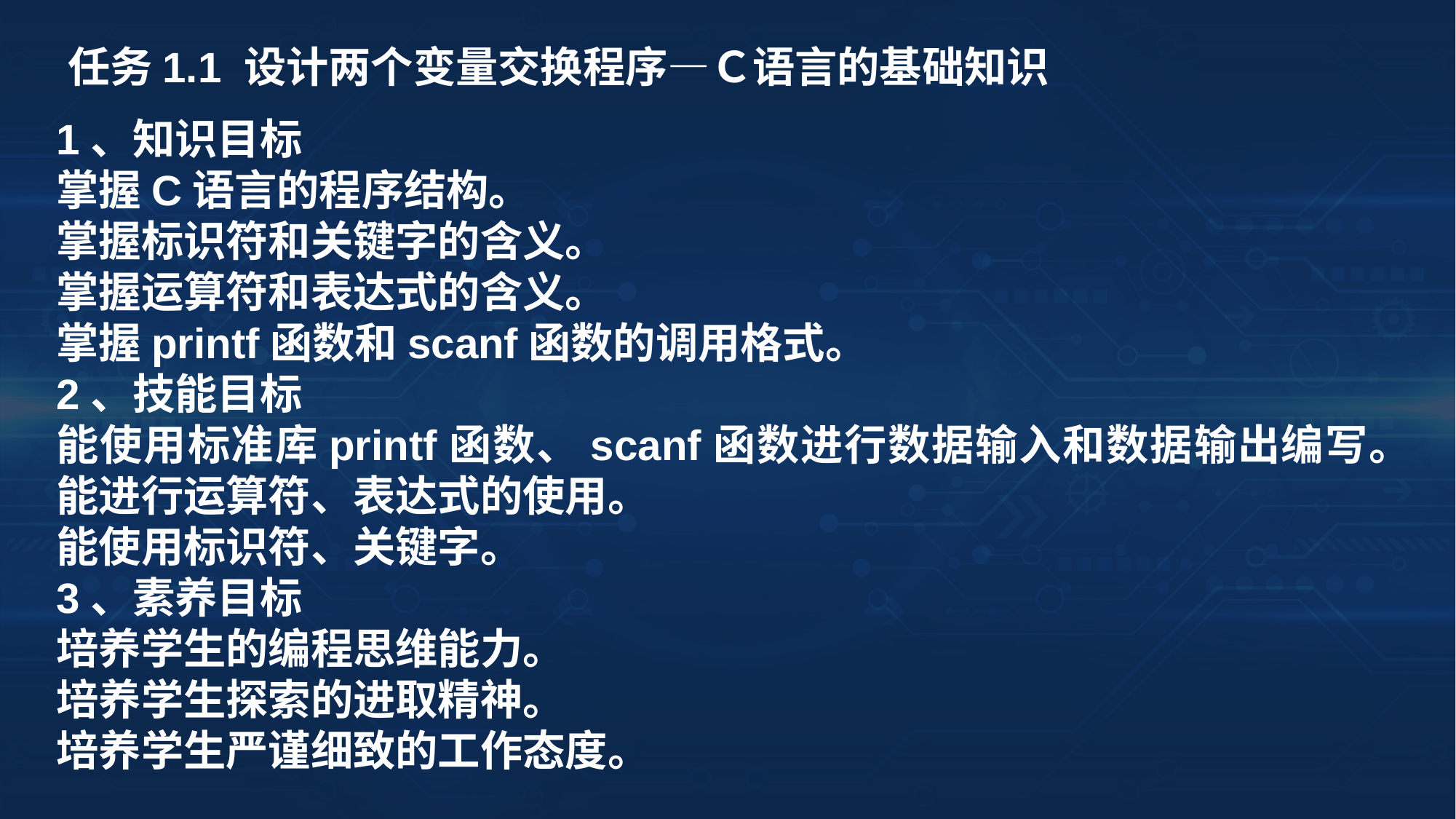

任务1.1 设计两个变量交换程序—Ｃ语言的基础知识
1、知识目标
掌握C语言的程序结构。
掌握标识符和关键字的含义。
掌握运算符和表达式的含义。
掌握printf函数和scanf函数的调用格式。
2、技能目标
能使用标准库printf函数、scanf函数进行数据输入和数据输出编写。
能进行运算符、表达式的使用。
能使用标识符、关键字。
3、素养目标
培养学生的编程思维能力。
培养学生探索的进取精神。
培养学生严谨细致的工作态度。